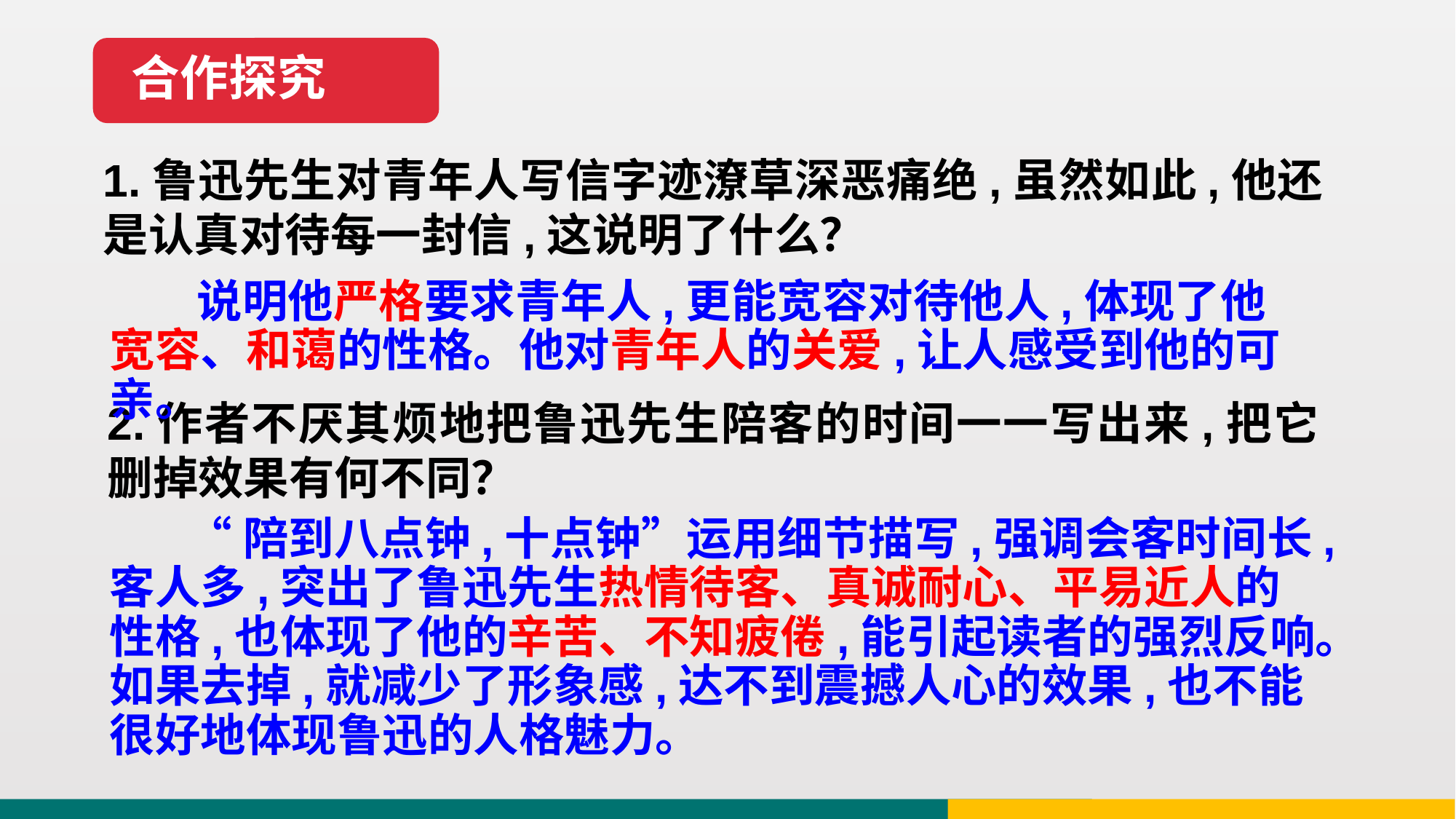

合作探究
1.鲁迅先生对青年人写信字迹潦草深恶痛绝,虽然如此,他还是认真对待每一封信,这说明了什么？
        说明他严格要求青年人,更能宽容对待他人,体现了他宽容、和蔼的性格。他对青年人的关爱,让人感受到他的可亲。
2.作者不厌其烦地把鲁迅先生陪客的时间一一写出来,把它删掉效果有何不同？
        “陪到八点钟,十点钟”运用细节描写,强调会客时间长,客人多,突出了鲁迅先生热情待客、真诚耐心、平易近人的性格,也体现了他的辛苦、不知疲倦,能引起读者的强烈反响。如果去掉,就减少了形象感,达不到震撼人心的效果,也不能很好地体现鲁迅的人格魅力。